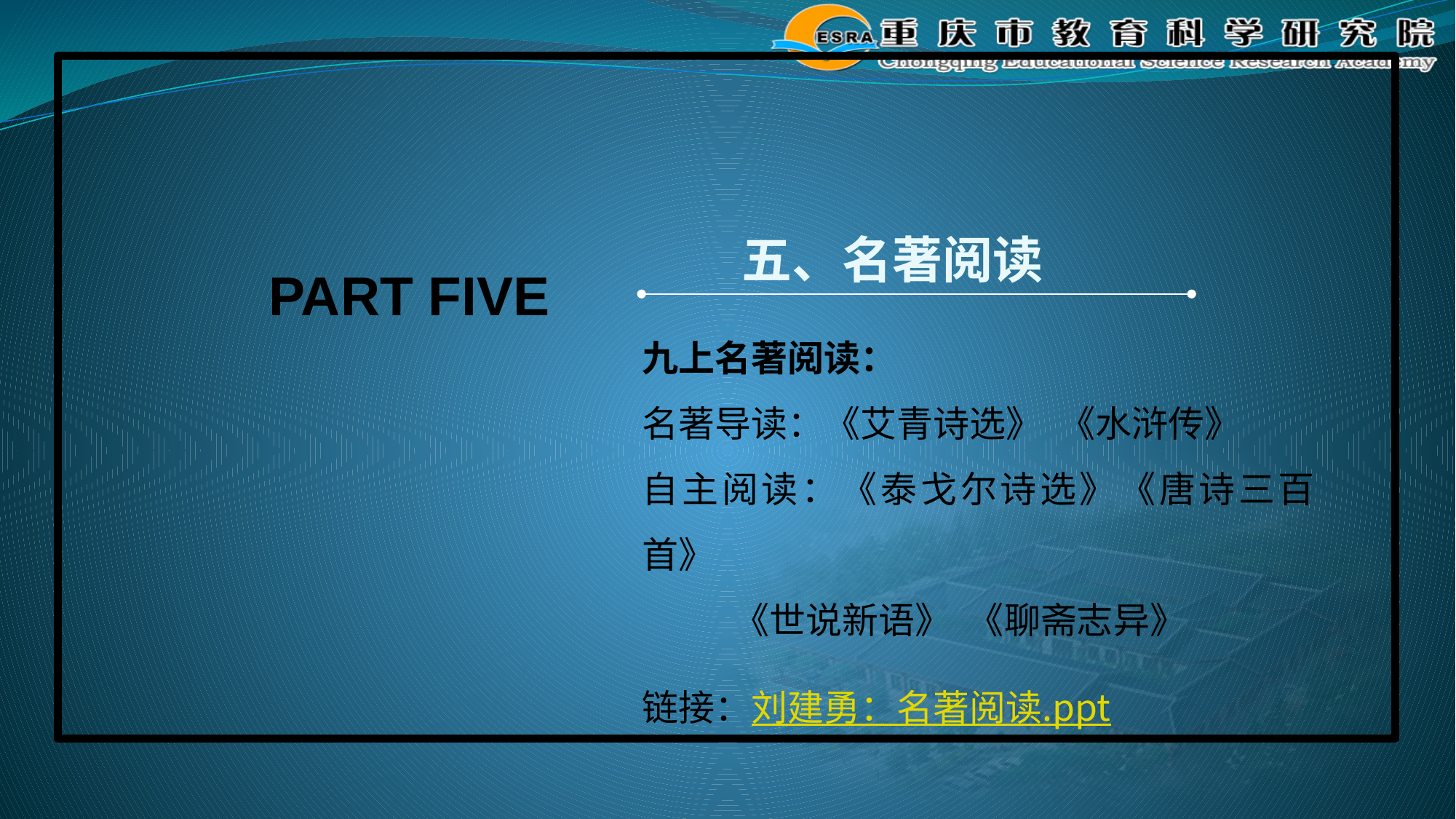

#
五、名著阅读
      PART FIVE
九上名著阅读：
名著导读：《艾青诗选》  《水浒传》
自主阅读：《泰戈尔诗选》《唐诗三百首》
          《世说新语》  《聊斋志异》

链接：刘建勇：名著阅读.ppt